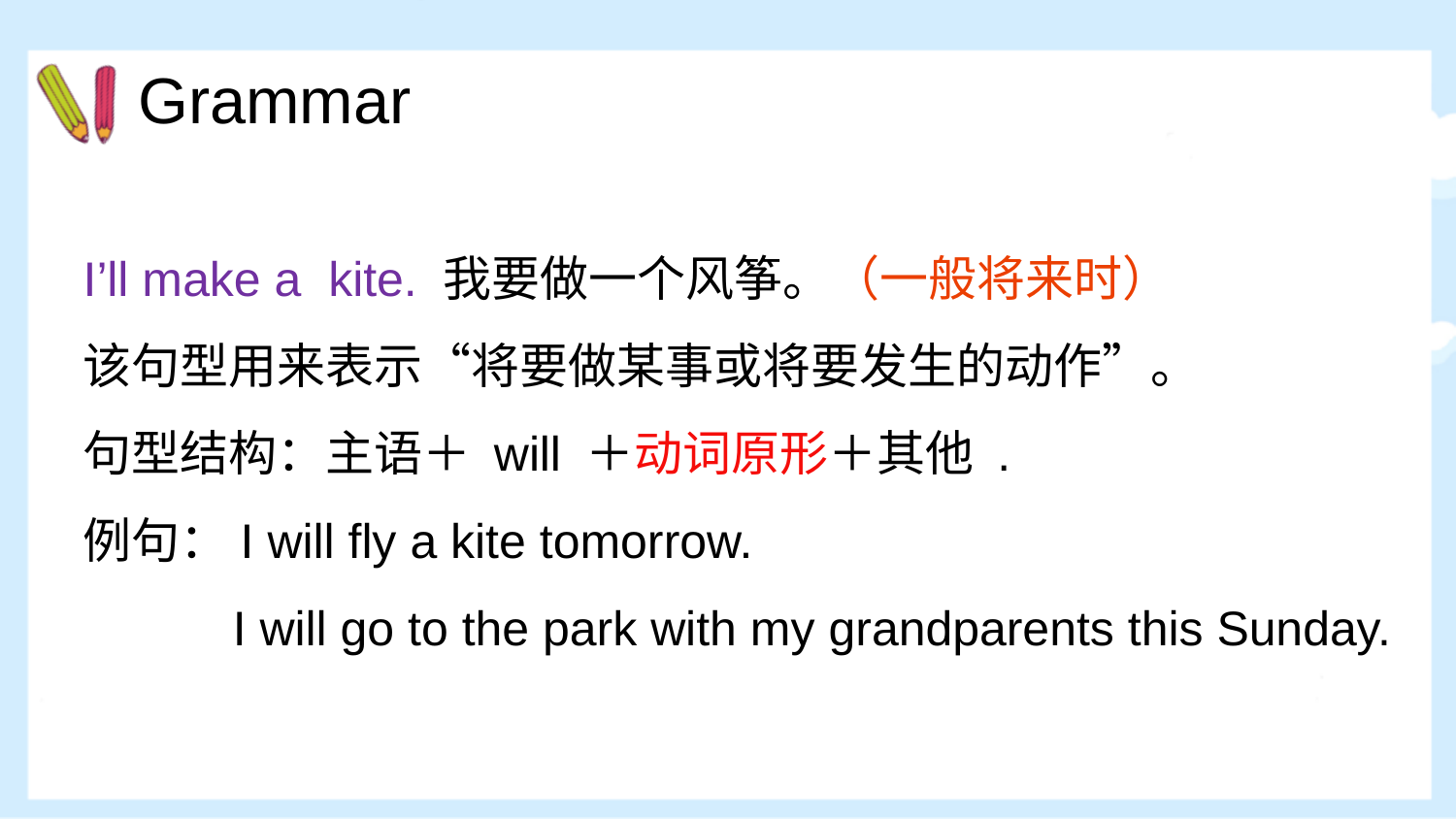

Grammar
I’ll make a  kite. 我要做一个风筝。（一般将来时）
该句型用来表示“将要做某事或将要发生的动作”。
句型结构：主语＋ will ＋动词原形＋其他 .
例句：I will fly a kite tomorrow.
           I will go to the park with my grandparents this Sunday.